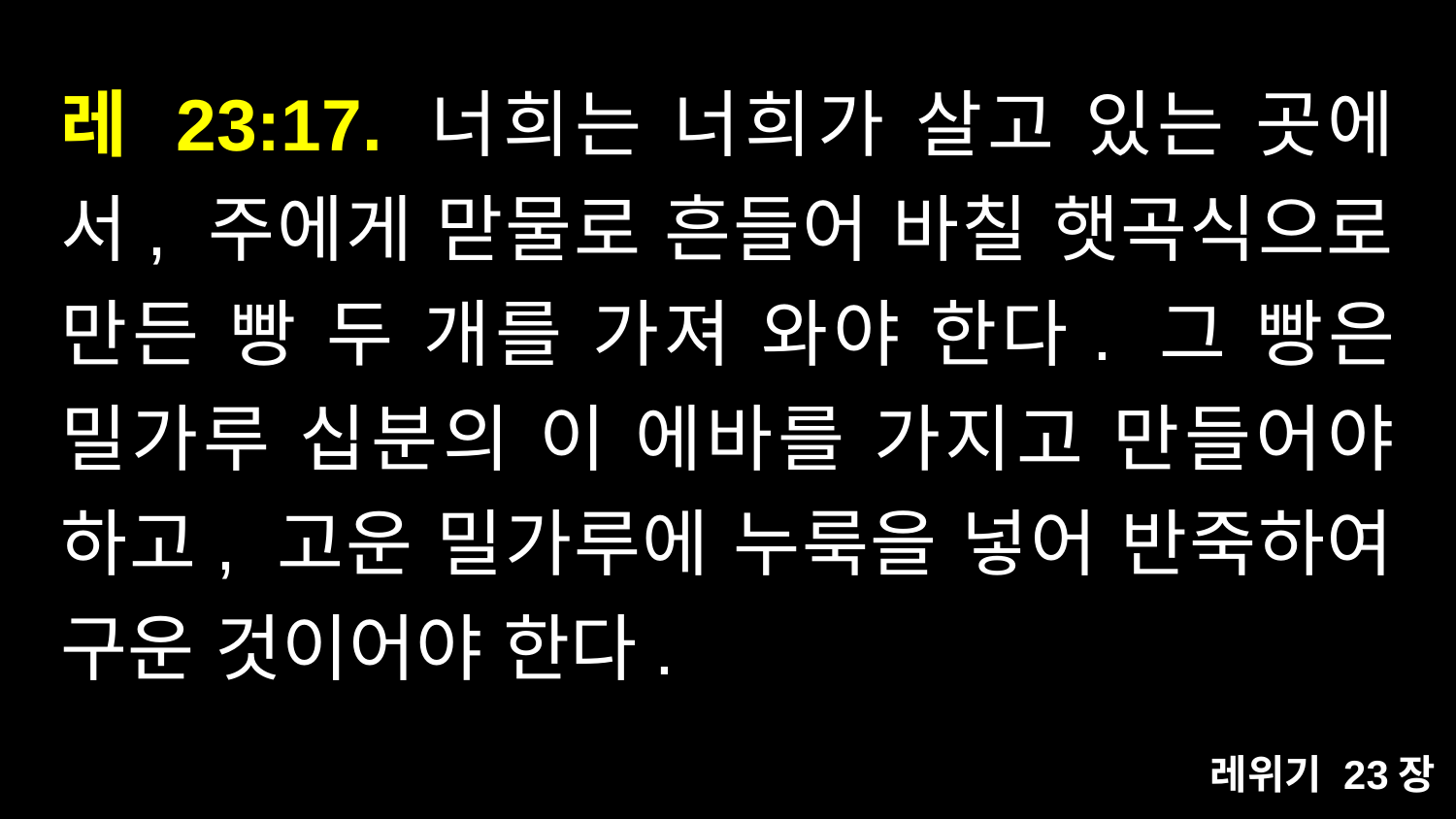

# 레 23:17. 너희는 너희가 살고 있는 곳에서, 주에게 맏물로 흔들어 바칠 햇곡식으로 만든 빵 두 개를 가져 와야 한다. 그 빵은 밀가루 십분의 이 에바를 가지고 만들어야 하고, 고운 밀가루에 누룩을 넣어 반죽하여 구운 것이어야 한다.
레위기 23장